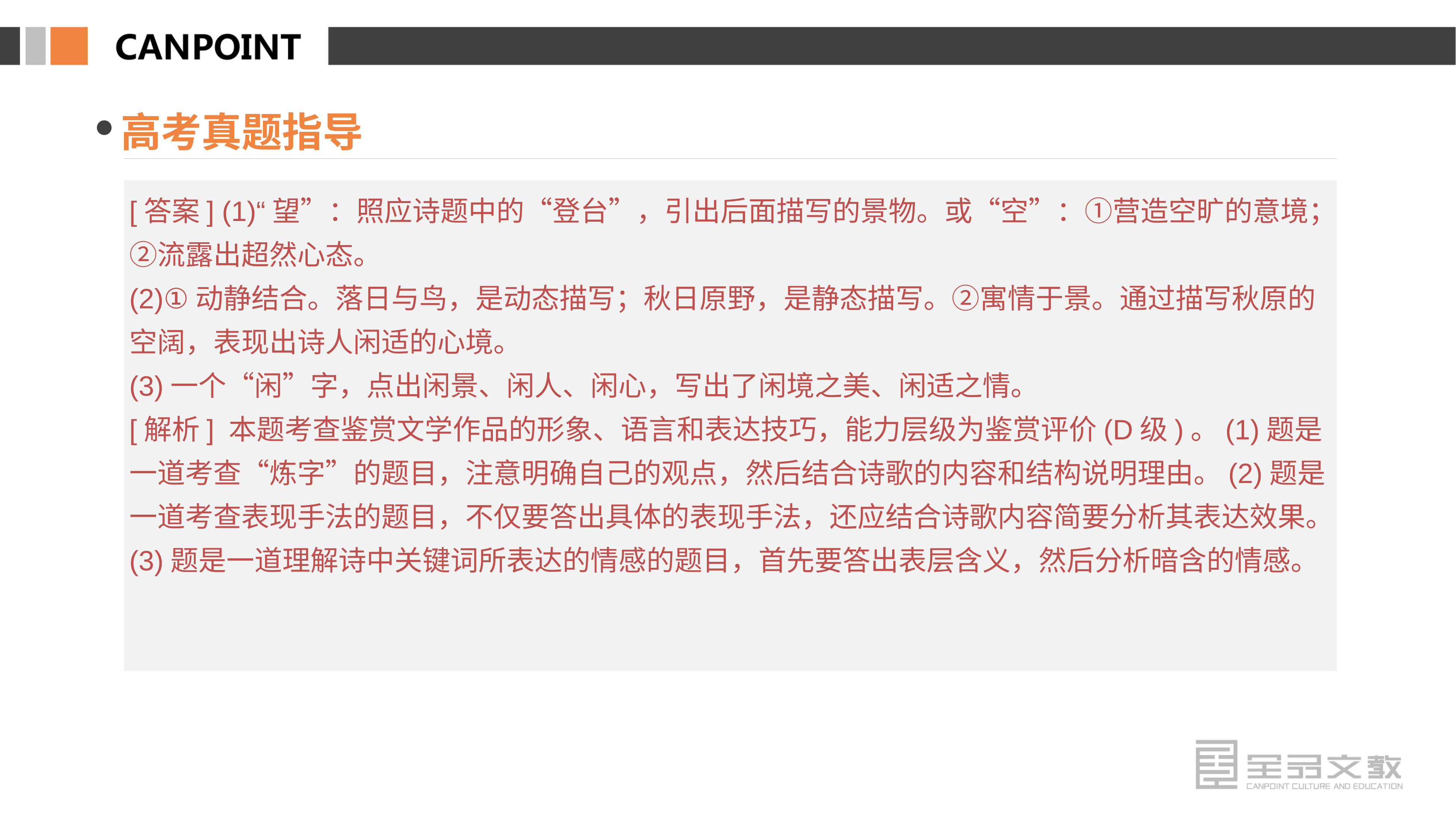

高考真题指导

[答案] (1)“望”：照应诗题中的“登台”，引出后面描写的景物。或“空”：①营造空旷的意境；②流露出超然心态。
(2)①动静结合。落日与鸟，是动态描写；秋日原野，是静态描写。②寓情于景。通过描写秋原的空阔，表现出诗人闲适的心境。
(3)一个“闲”字，点出闲景、闲人、闲心，写出了闲境之美、闲适之情。
[解析] 本题考查鉴赏文学作品的形象、语言和表达技巧，能力层级为鉴赏评价(D级)。(1)题是一道考查“炼字”的题目，注意明确自己的观点，然后结合诗歌的内容和结构说明理由。(2)题是一道考查表现手法的题目，不仅要答出具体的表现手法，还应结合诗歌内容简要分析其表达效果。(3)题是一道理解诗中关键词所表达的情感的题目，首先要答出表层含义，然后分析暗含的情感。